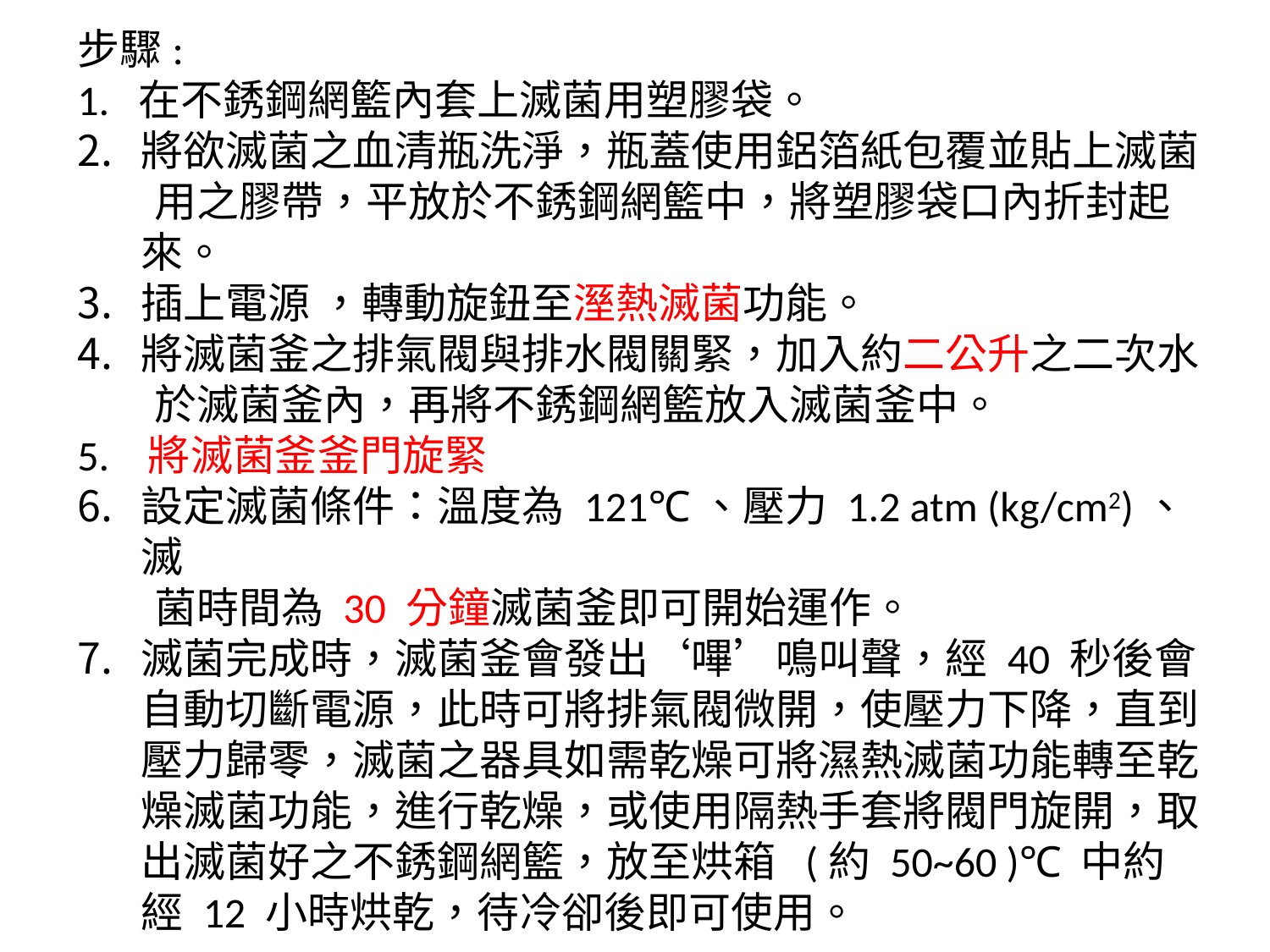

步驟:
1.  在不銹鋼網籃內套上滅菌用塑膠袋。
將欲滅菌之血清瓶洗淨，瓶蓋使用鋁箔紙包覆並貼上滅菌
       用之膠帶，平放於不銹鋼網籃中，將塑膠袋口內折封起來。
插上電源 ，轉動旋鈕至溼熱滅菌功能。
將滅菌釜之排氣閥與排水閥關緊，加入約二公升之二次水
       於滅菌釜內，再將不銹鋼網籃放入滅菌釜中。
5.   將滅菌釜釜門旋緊
設定滅菌條件：溫度為 121℃、壓力 1.2 atm (kg/cm2)、滅
       菌時間為 30 分鐘滅菌釜即可開始運作。
滅菌完成時，滅菌釜會發出‘嗶’鳴叫聲，經 40 秒後會自動切斷電源，此時可將排氣閥微開，使壓力下降，直到壓力歸零，滅菌之器具如需乾燥可將濕熱滅菌功能轉至乾燥滅菌功能，進行乾燥，或使用隔熱手套將閥門旋開，取出滅菌好之不銹鋼網籃，放至烘箱  (約 50~60 )℃ 中約經 12 小時烘乾，待冷卻後即可使用。